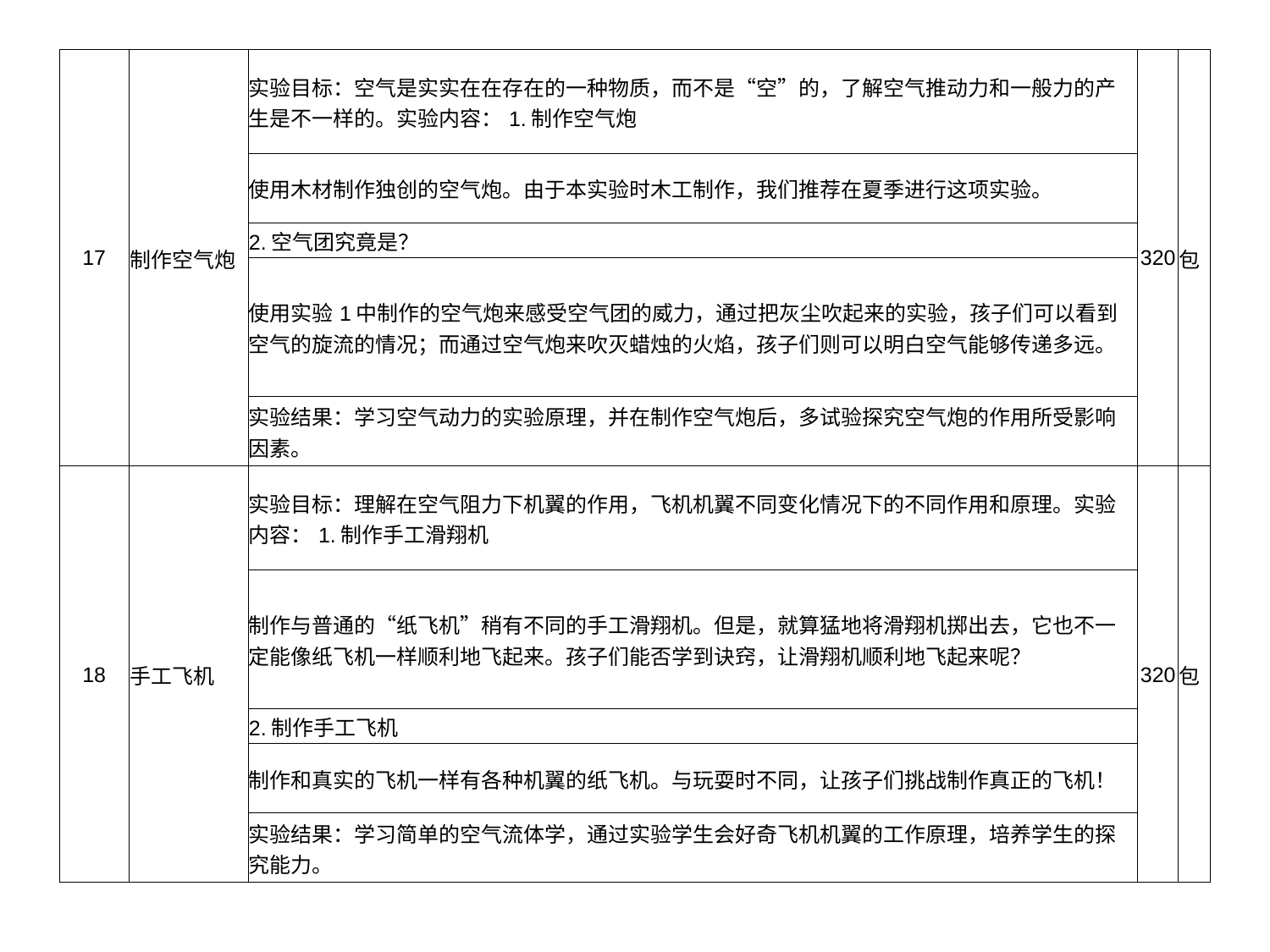

| 17 | 制作空气炮 | 实验目标：空气是实实在在存在的一种物质，而不是“空”的，了解空气推动力和一般力的产生是不一样的。实验内容：1.制作空气炮 | 320 | 包 |
| --- | --- | --- | --- | --- |
|  |  | 使用木材制作独创的空气炮。由于本实验时木工制作，我们推荐在夏季进行这项实验。 |  |  |
|  |  | 2.空气团究竟是？ |  |  |
|  |  | 使用实验1中制作的空气炮来感受空气团的威力，通过把灰尘吹起来的实验，孩子们可以看到空气的旋流的情况；而通过空气炮来吹灭蜡烛的火焰，孩子们则可以明白空气能够传递多远。 |  |  |
|  |  | 实验结果：学习空气动力的实验原理，并在制作空气炮后，多试验探究空气炮的作用所受影响因素。 |  |  |
| 18 | 手工飞机 | 实验目标：理解在空气阻力下机翼的作用，飞机机翼不同变化情况下的不同作用和原理。实验内容：1.制作手工滑翔机 | 320 | 包 |
|  |  | 制作与普通的“纸飞机”稍有不同的手工滑翔机。但是，就算猛地将滑翔机掷出去，它也不一定能像纸飞机一样顺利地飞起来。孩子们能否学到诀窍，让滑翔机顺利地飞起来呢？ |  |  |
|  |  | 2.制作手工飞机 |  |  |
|  |  | 制作和真实的飞机一样有各种机翼的纸飞机。与玩耍时不同，让孩子们挑战制作真正的飞机！ |  |  |
|  |  | 实验结果：学习简单的空气流体学，通过实验学生会好奇飞机机翼的工作原理，培养学生的探究能力。 |  |  |